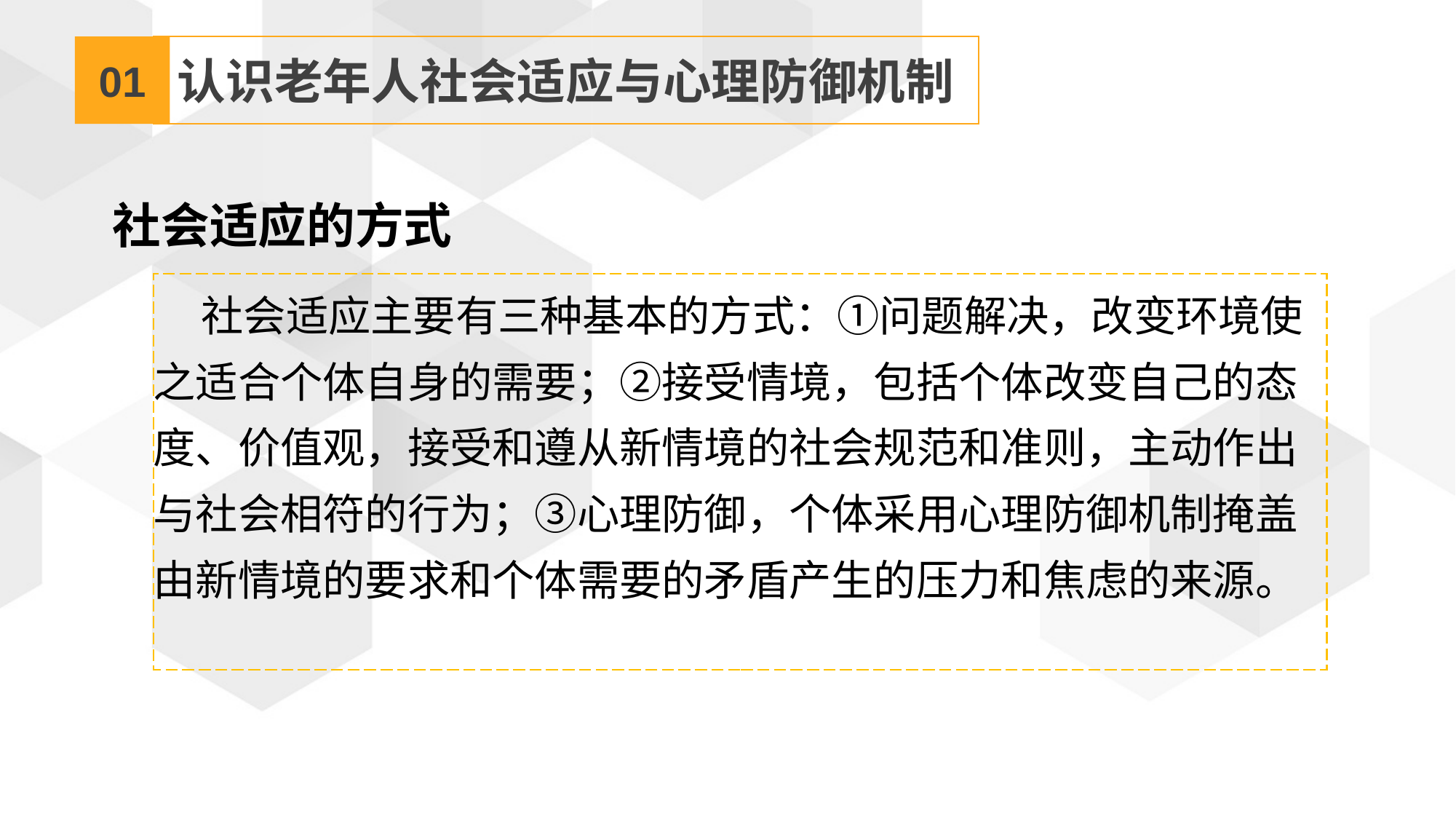

01
认识老年人社会适应与心理防御机制
社会适应的方式
    社会适应主要有三种基本的方式：①问题解决，改变环境使之适合个体自身的需要；②接受情境，包括个体改变自己的态度、价值观，接受和遵从新情境的社会规范和准则，主动作出与社会相符的行为；③心理防御，个体采用心理防御机制掩盖由新情境的要求和个体需要的矛盾产生的压力和焦虑的来源。